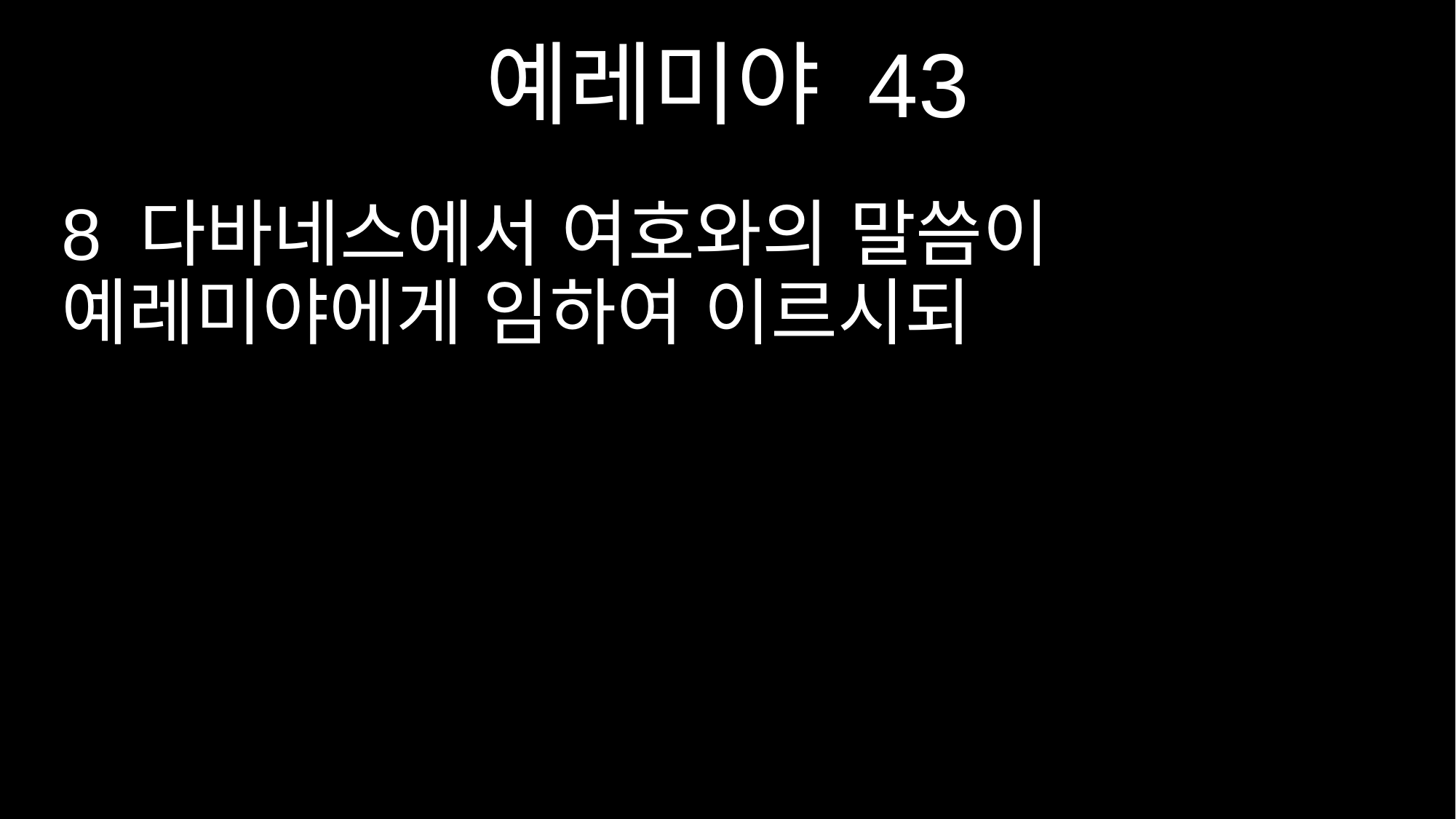

예레미야 43
8 다바네스에서 여호와의 말씀이 예레미야에게 임하여 이르시되